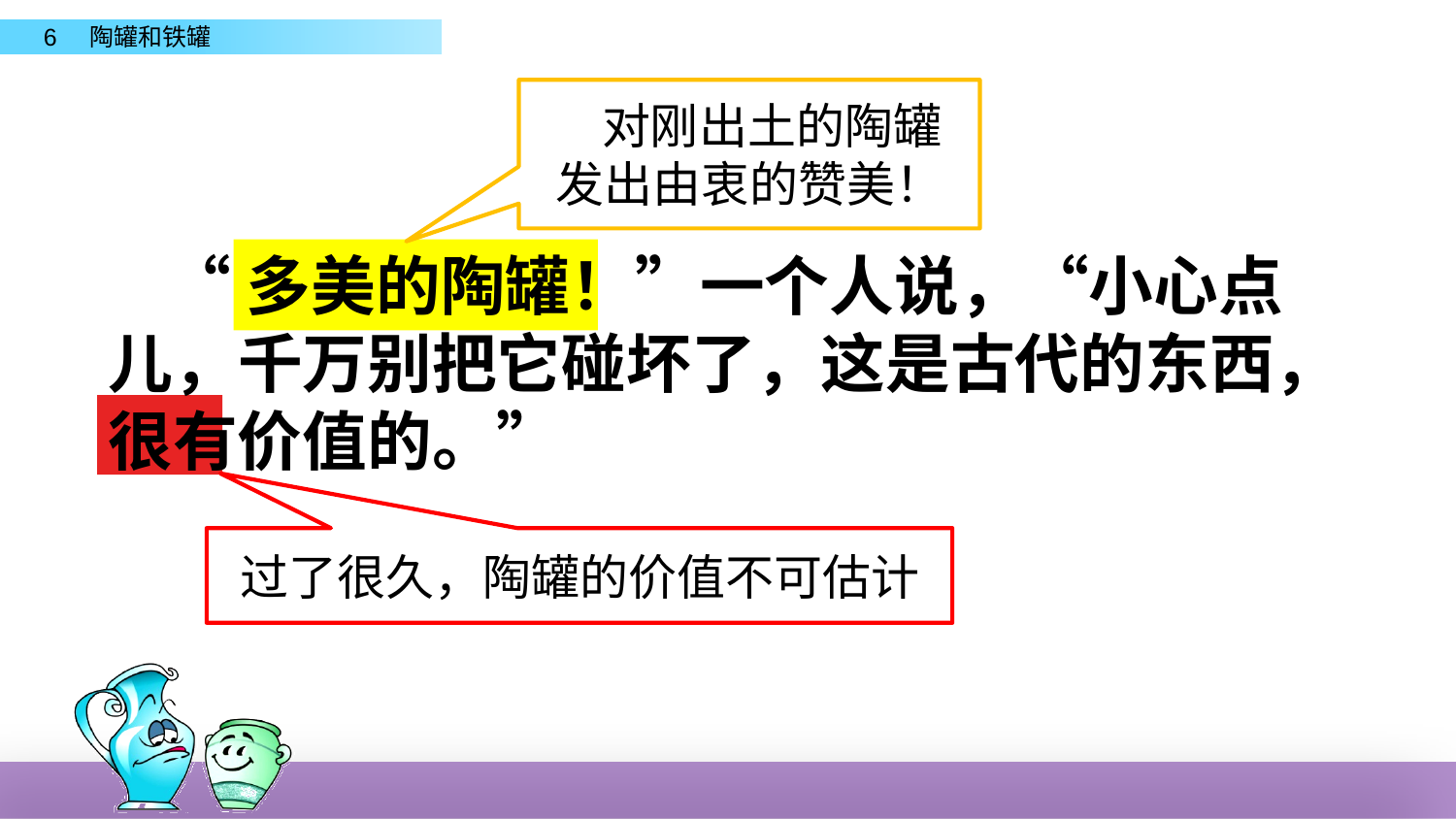

对刚出土的陶罐发出由衷的赞美！
    “多美的陶罐！”一个人说，“小心点儿，千万别把它碰坏了，这是古代的东西，很有价值的。”

过了很久，陶罐的价值不可估计